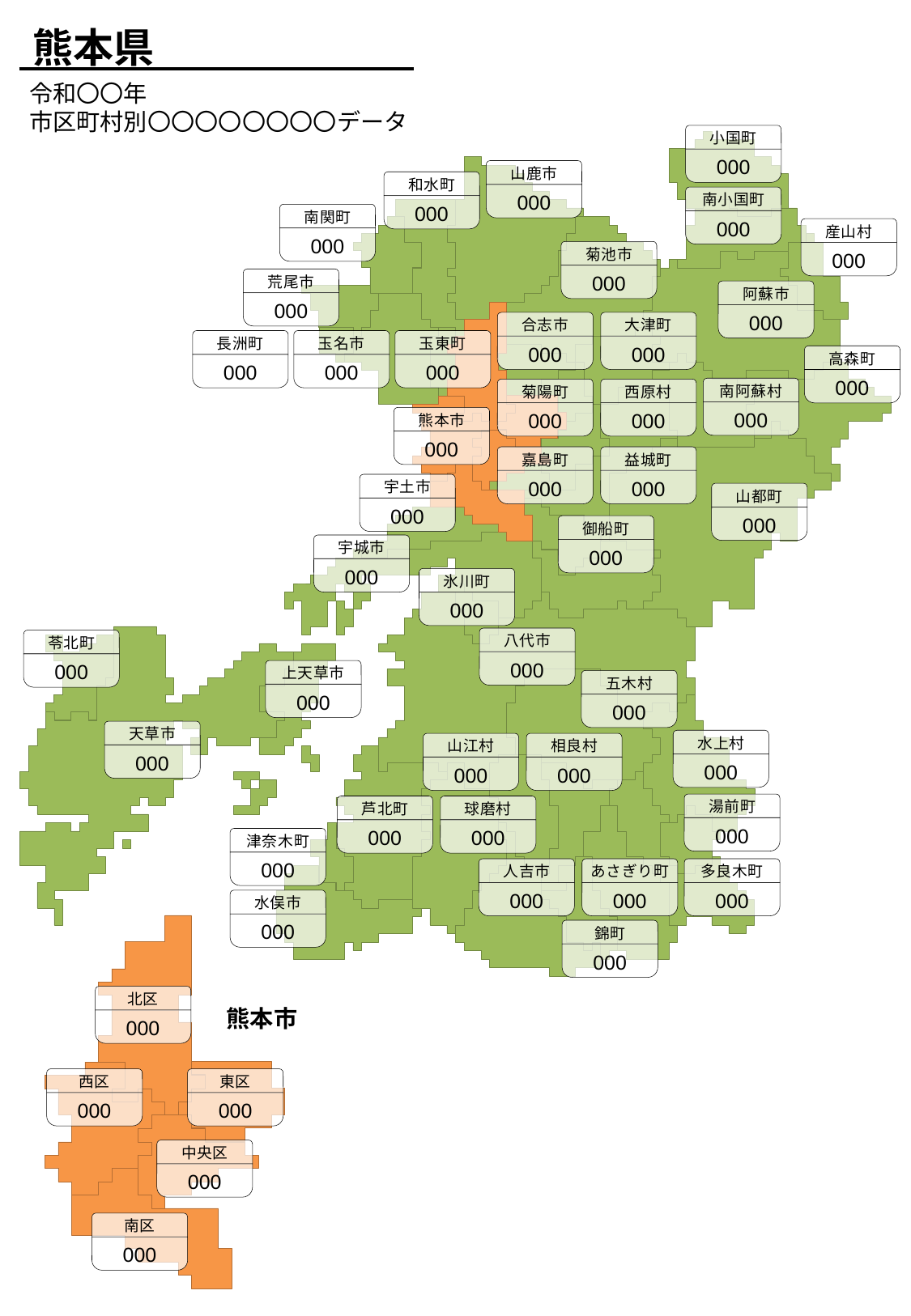

熊本県
令和〇〇年
市区町村別〇〇〇〇〇〇〇〇データ
小国町
000

山鹿市
000
和水町
000
南小国町
000
南関町
000
産山村
000
菊池市
000
荒尾市
000
阿蘇市
000
合志市
000
大津町
000
長洲町
000
玉名市
000
玉東町
000
高森町
000
南阿蘇村
000
菊陽町
000
西原村
000
熊本市
000
嘉島町
000
益城町
000
宇土市
000
山都町
000
御船町
000
宇城市
000
氷川町
000
八代市
000
苓北町
000
上天草市
000
五木村
000
天草市
000
水上村
000
山江村
000
相良村
000
湯前町
000
芦北町
000
球磨村
000
津奈木町
000
人吉市
000
あさぎり町
000
多良木町
000
水俣市
000

錦町
000
北区
000
熊本市
西区
000
東区
000
中央区
000
南区
000